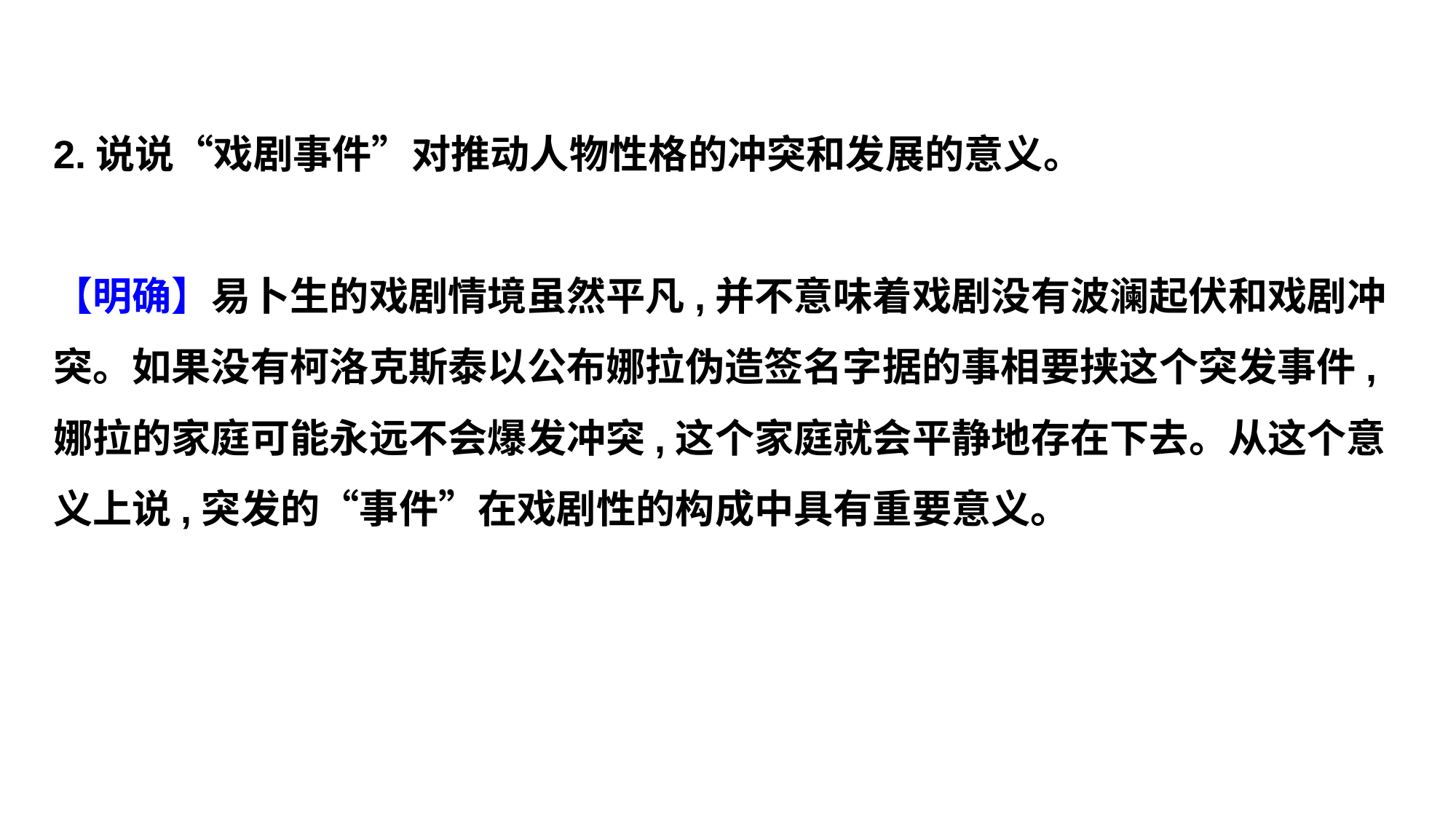

2.说说“戏剧事件”对推动人物性格的冲突和发展的意义。

【明确】易卜生的戏剧情境虽然平凡,并不意味着戏剧没有波澜起伏和戏剧冲突。如果没有柯洛克斯泰以公布娜拉伪造签名字据的事相要挟这个突发事件,娜拉的家庭可能永远不会爆发冲突,这个家庭就会平静地存在下去。从这个意义上说,突发的“事件”在戏剧性的构成中具有重要意义。